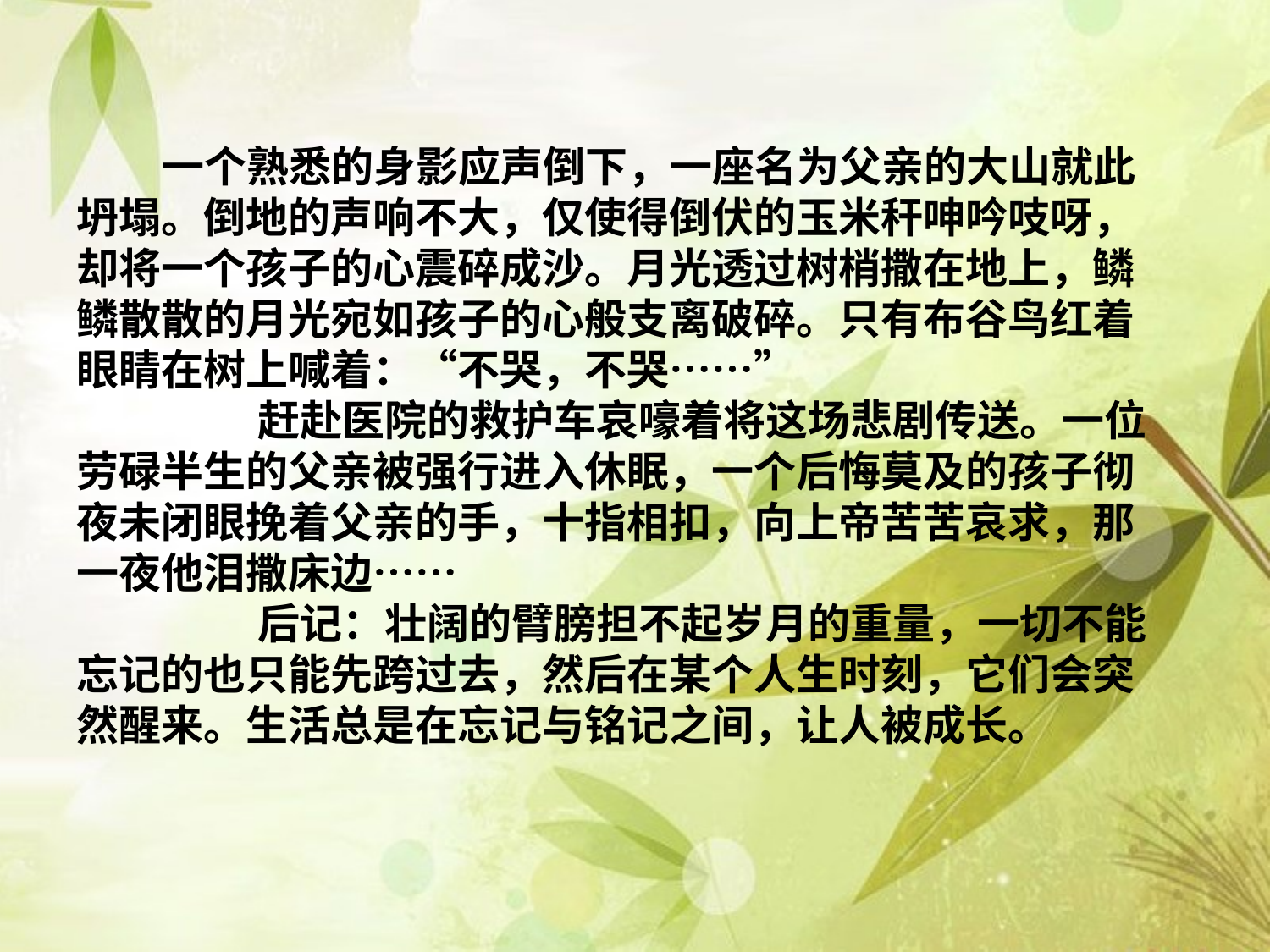

一个熟悉的身影应声倒下，一座名为父亲的大山就此坍塌。倒地的声响不大，仅使得倒伏的玉米秆呻吟吱呀，却将一个孩子的心震碎成沙。月光透过树梢撒在地上，鳞鳞散散的月光宛如孩子的心般支离破碎。只有布谷鸟红着眼睛在树上喊着：“不哭，不哭……”
         赶赴医院的救护车哀嚎着将这场悲剧传送。一位劳碌半生的父亲被强行进入休眠，一个后悔莫及的孩子彻夜未闭眼挽着父亲的手，十指相扣，向上帝苦苦哀求，那一夜他泪撒床边……
         后记：壮阔的臂膀担不起岁月的重量，一切不能忘记的也只能先跨过去，然后在某个人生时刻，它们会突然醒来。生活总是在忘记与铭记之间，让人被成长。